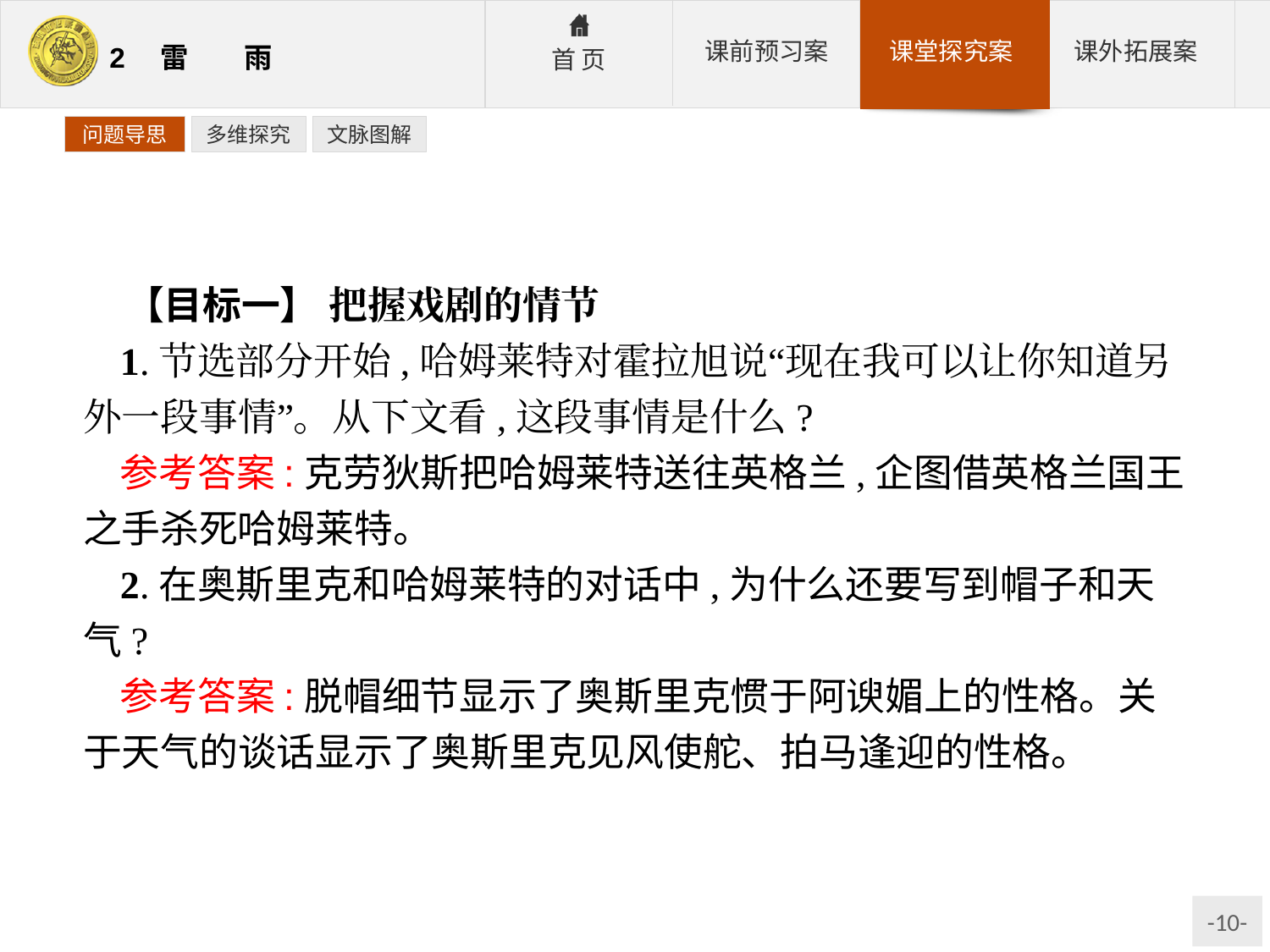

问题导思
多维探究
文脉图解
【目标一】 把握戏剧的情节
1.节选部分开始,哈姆莱特对霍拉旭说“现在我可以让你知道另外一段事情”。从下文看,这段事情是什么?
参考答案:克劳狄斯把哈姆莱特送往英格兰,企图借英格兰国王之手杀死哈姆莱特。
2.在奥斯里克和哈姆莱特的对话中,为什么还要写到帽子和天气?
参考答案:脱帽细节显示了奥斯里克惯于阿谀媚上的性格。关于天气的谈话显示了奥斯里克见风使舵、拍马逢迎的性格。